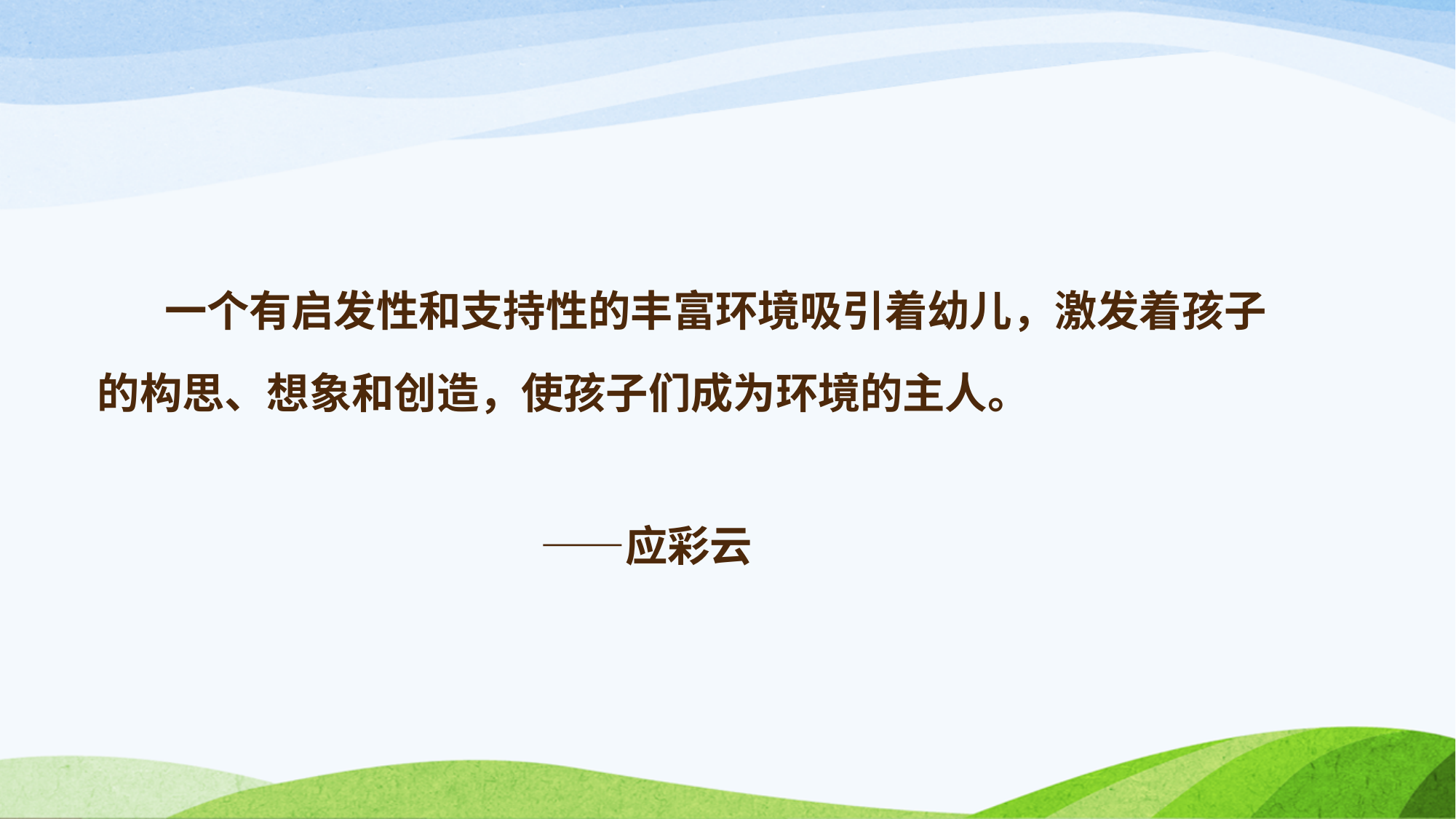

# 一个有启发性和支持性的丰富环境吸引着幼儿，激发着孩子的构思、想象和创造，使孩子们成为环境的主人。 ——应彩云